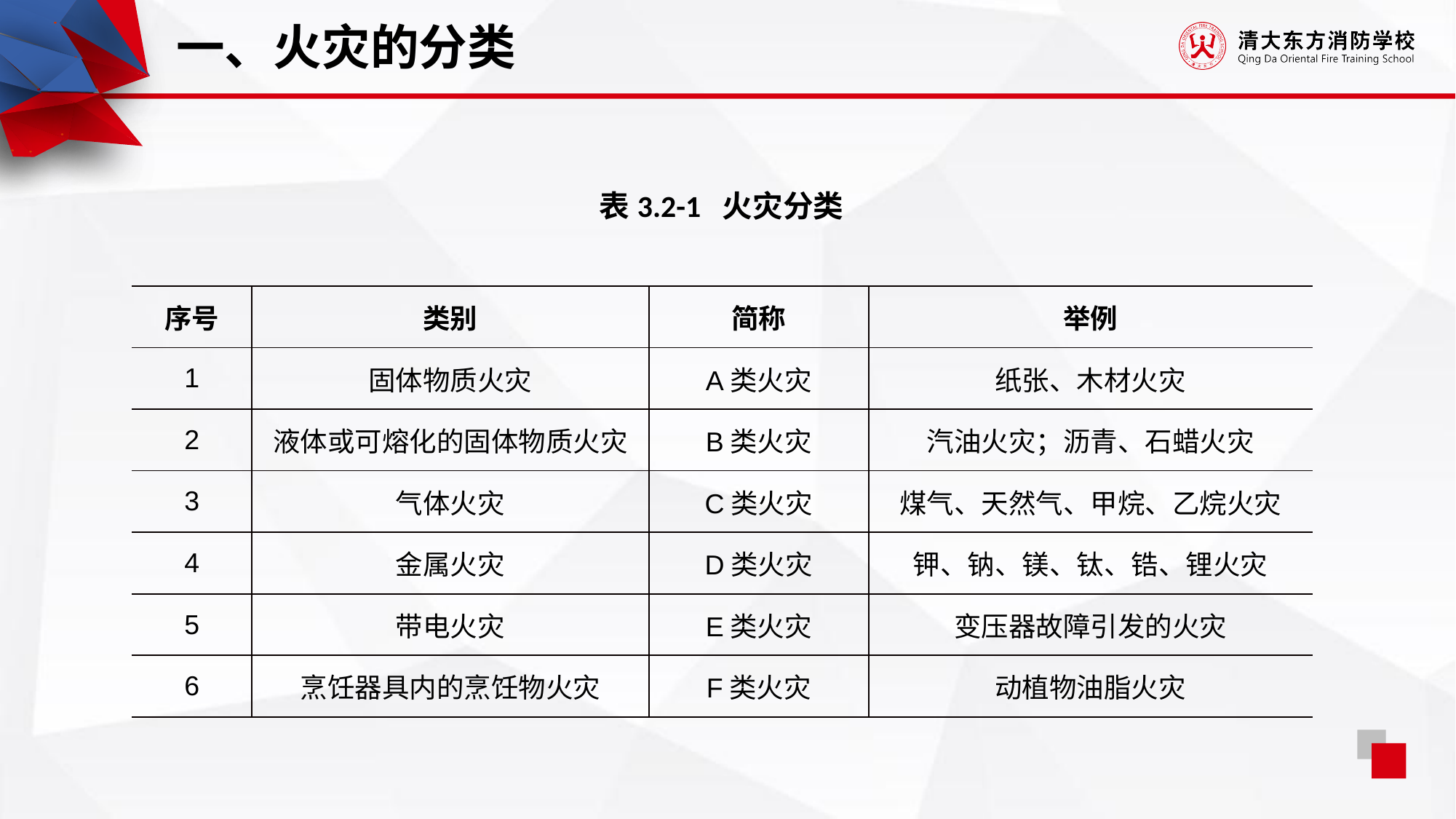

一、火灾的分类

表3.2-1  火灾分类
| 序号 | 类别 | 简称 | 举例 |
| --- | --- | --- | --- |
| 1 | 固体物质火灾 | A类火灾 | 纸张、木材火灾 |
| 2 | 液体或可熔化的固体物质火灾 | B类火灾 | 汽油火灾；沥青、石蜡火灾 |
| 3 | 气体火灾 | C类火灾 | 煤气、天然气、甲烷、乙烷火灾 |
| 4 | 金属火灾 | D类火灾 | 钾、钠、镁、钛、锆、锂火灾 |
| 5 | 带电火灾 | E类火灾 | 变压器故障引发的火灾 |
| 6 | 烹饪器具内的烹饪物火灾 | F类火灾 | 动植物油脂火灾 |